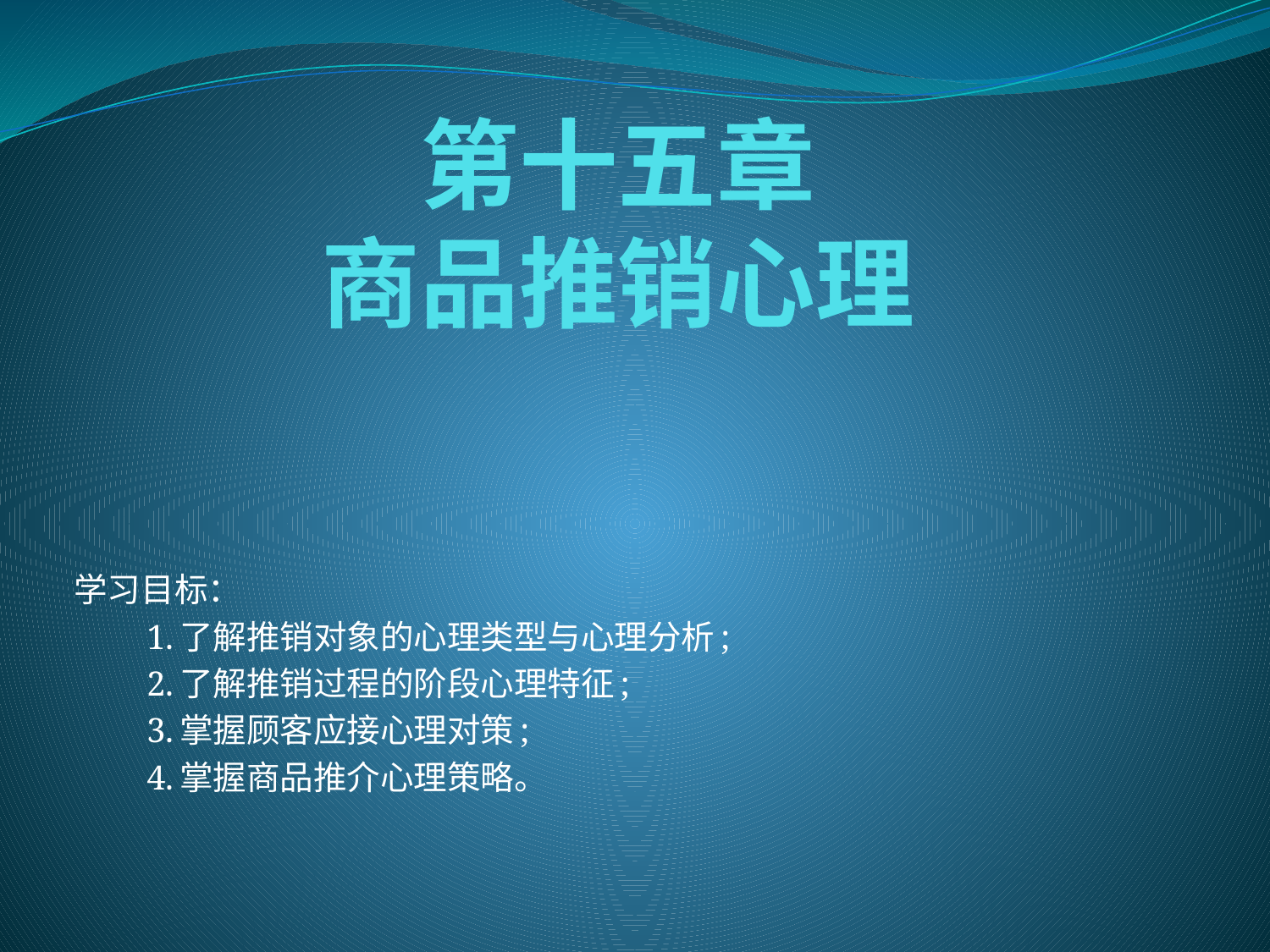

# 第十五章 商品推销心理
学习目标：
　　1.了解推销对象的心理类型与心理分析;
　　2.了解推销过程的阶段心理特征;
　　3.掌握顾客应接心理对策;
　　4.掌握商品推介心理策略。